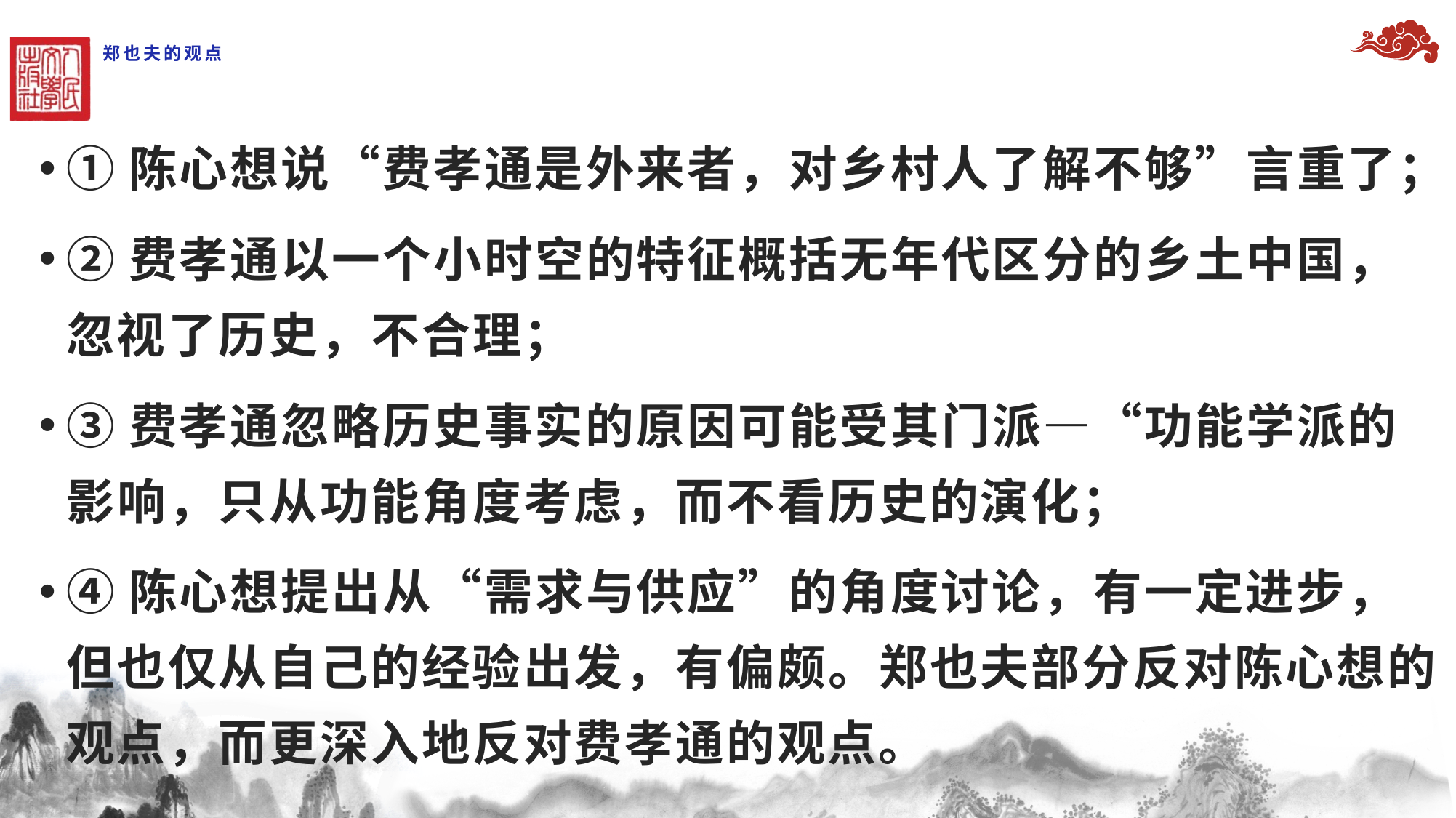

# 郑也夫的观点
①陈心想说“费孝通是外来者，对乡村人了解不够”言重了；
②费孝通以一个小时空的特征概括无年代区分的乡土中国，忽视了历史，不合理；
③费孝通忽略历史事实的原因可能受其门派—“功能学派的影响，只从功能角度考虑，而不看历史的演化；
④陈心想提出从“需求与供应”的角度讨论，有一定进步，但也仅从自己的经验出发，有偏颇。郑也夫部分反对陈心想的观点，而更深入地反对费孝通的观点。